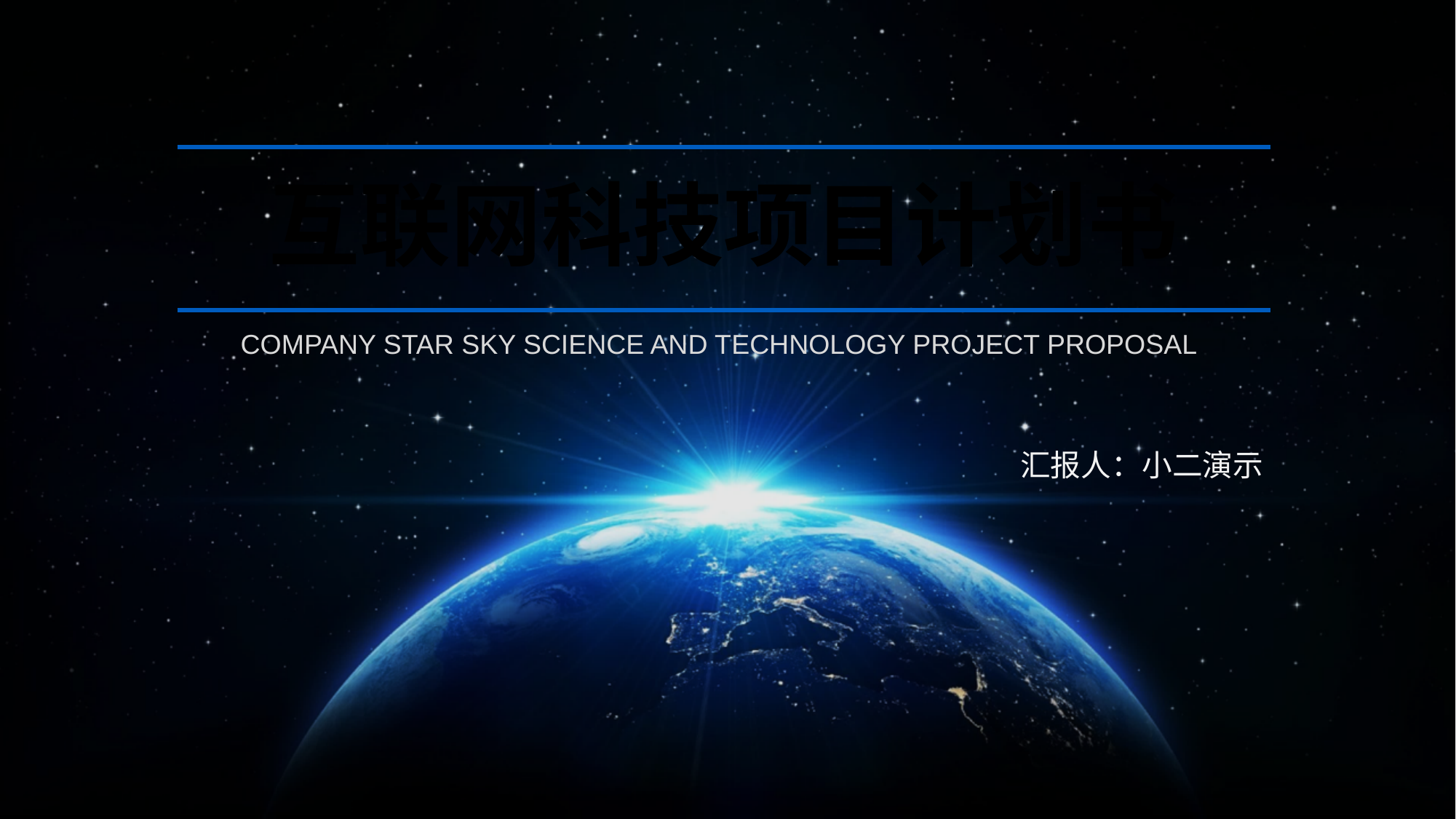

互联网科技项目计划书
COMPANY STAR SKY SCIENCE AND TECHNOLOGY PROJECT PROPOSAL
汇报人：小二演示